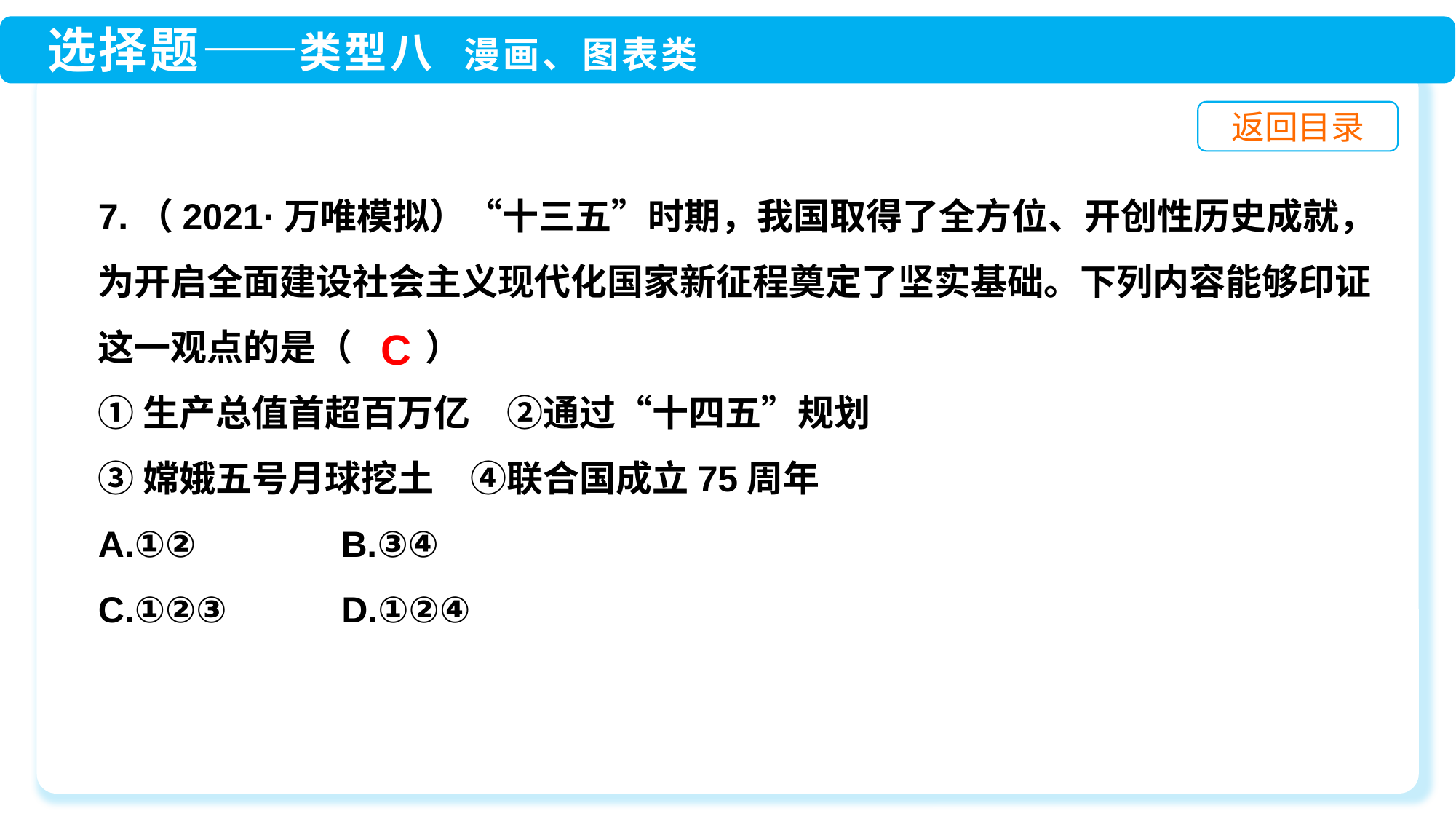

7.（2021·万唯模拟）“十三五”时期，我国取得了全方位、开创性历史成就，为开启全面建设社会主义现代化国家新征程奠定了坚实基础。下列内容能够印证这一观点的是（　　）
①生产总值首超百万亿　②通过“十四五”规划
③嫦娥五号月球挖土　④联合国成立75周年
A.①② 　　　 B.③④
C.①②③ 　	  D.①②④

C